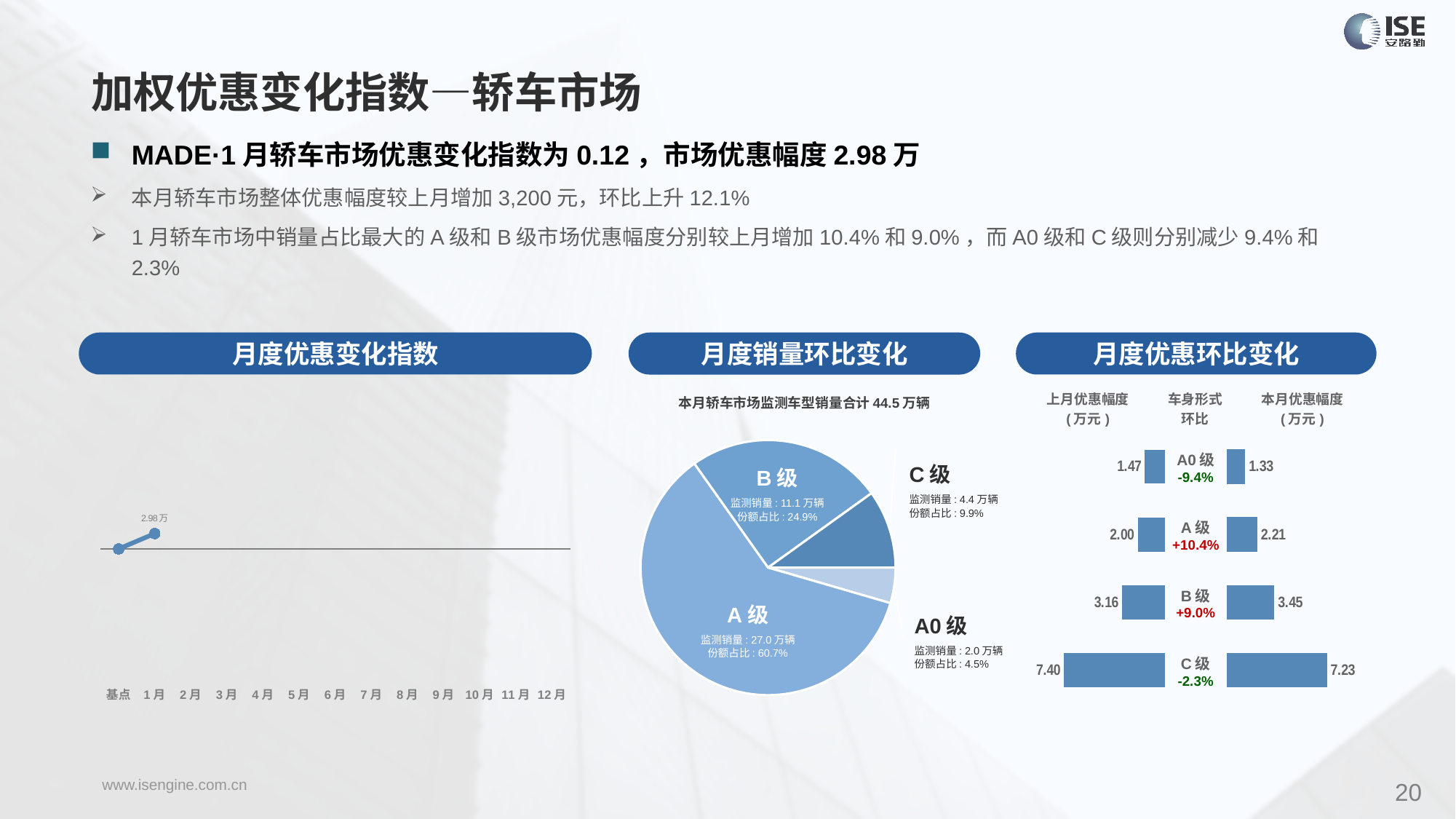

加权优惠变化指数—轿车市场
MADE·1月轿车市场优惠变化指数为0.12，市场优惠幅度2.98万
本月轿车市场整体优惠幅度较上月增加3,200元，环比上升12.1%
1月轿车市场中销量占比最大的A级和B级市场优惠幅度分别较上月增加10.4%和9.0%，而A0级和C级则分别减少9.4%和2.3%
月度优惠变化指数

月度优惠环比变化

月度销量环比变化

### Chart

| Category | Y2023 |
|---|---|
| 基点 | 0.0 |
| 1月 | 0.12 |
| 2月 | None |
| 3月 | None |
| 4月 | None |
| 5月 | None |
| 6月 | None |
| 7月 | None |
| 8月 | None |
| 9月 | None |
| 10月 | None |
| 11月 | None |
| 12月 | None |
本月轿车市场监测车型销量合计44.5万辆
| 上月优惠幅度 (万元) | 车身形式 环比 | 本月优惠幅度 (万元) |
| --- | --- | --- |

### Chart

| Category | 细分市场 |
|---|---|
| A0级 | 20019.0 |
| A级 | 269993.0 |
| B级 | 110736.0 |
| C级 | 44124.0 |
| A0级 -9.4% |
| --- |
| A级 +10.4% |
| B级 +9.0% |
| C级 -2.3% |

### Chart

| Category | 成交均价 |
|---|---|
| A0 | 1.47 |
| A | 2.0 |
| B | 3.16 |
| C | 7.4 |

### Chart

| Category | 金额 |
|---|---|
| A0 | 1.3313330186322994 |
| A | 2.211077707570196 |
| B | 3.4464366610677653 |
| C | 7.22664673193727 |
C级
监测销量: 4.4万辆
份额占比: 9.9%
B级
监测销量: 11.1万辆
份额占比: 24.9%
A级
监测销量: 27.0万辆
份额占比: 60.7%
A0级
监测销量: 2.0万辆
份额占比: 4.5%
20